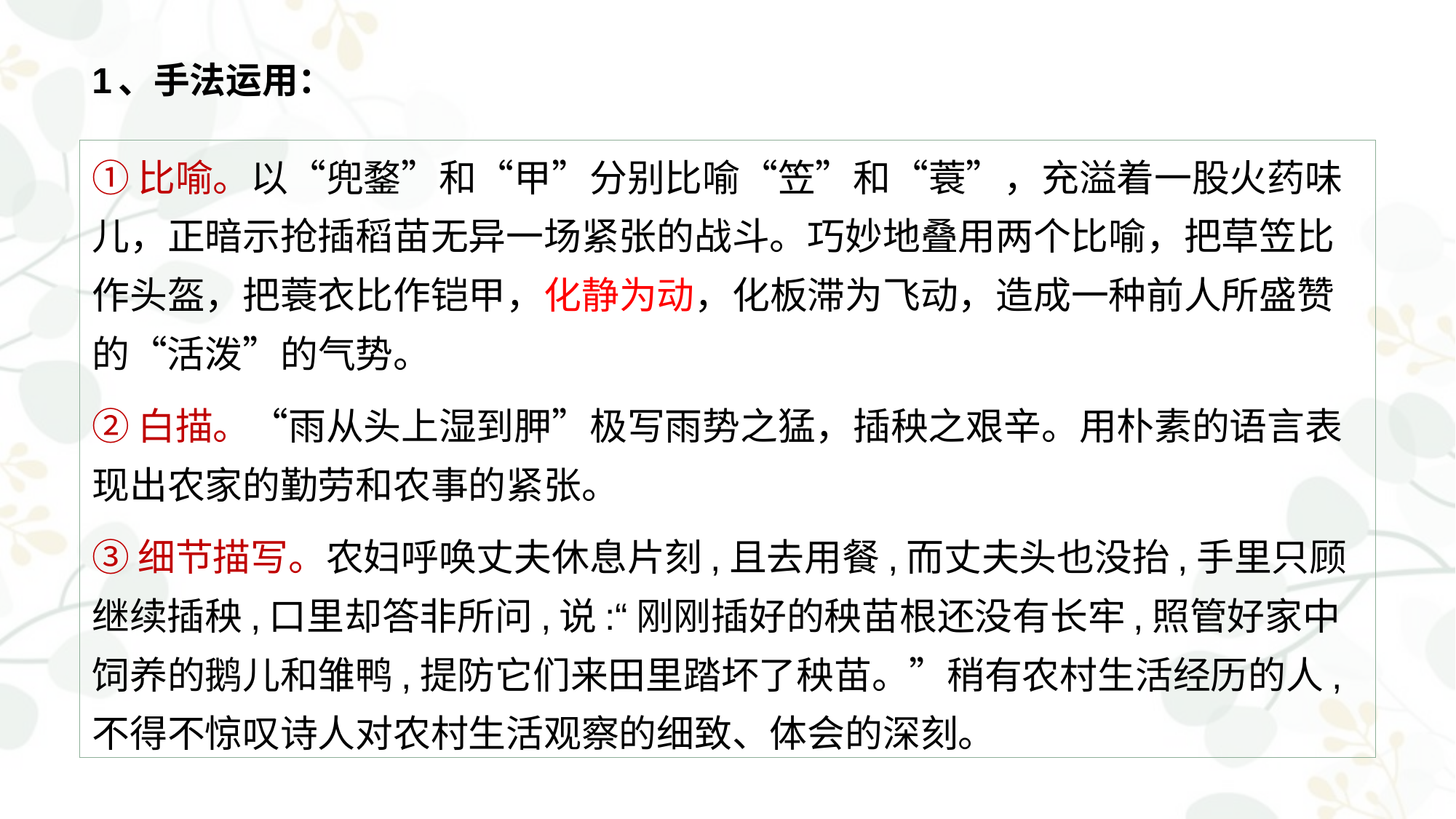

# 1、手法运用：
①比喻。以“兜鍪”和“甲”分别比喻“笠”和“蓑”，充溢着一股火药味儿，正暗示抢插稻苗无异一场紧张的战斗。巧妙地叠用两个比喻，把草笠比作头盔，把蓑衣比作铠甲，化静为动，化板滞为飞动，造成一种前人所盛赞的“活泼”的气势。
②白描。“雨从头上湿到胛”极写雨势之猛，插秧之艰辛。用朴素的语言表现出农家的勤劳和农事的紧张。
③细节描写。农妇呼唤丈夫休息片刻,且去用餐,而丈夫头也没抬,手里只顾继续插秧,口里却答非所问,说:“刚刚插好的秧苗根还没有长牢,照管好家中饲养的鹅儿和雏鸭,提防它们来田里踏坏了秧苗。”稍有农村生活经历的人,不得不惊叹诗人对农村生活观察的细致、体会的深刻。